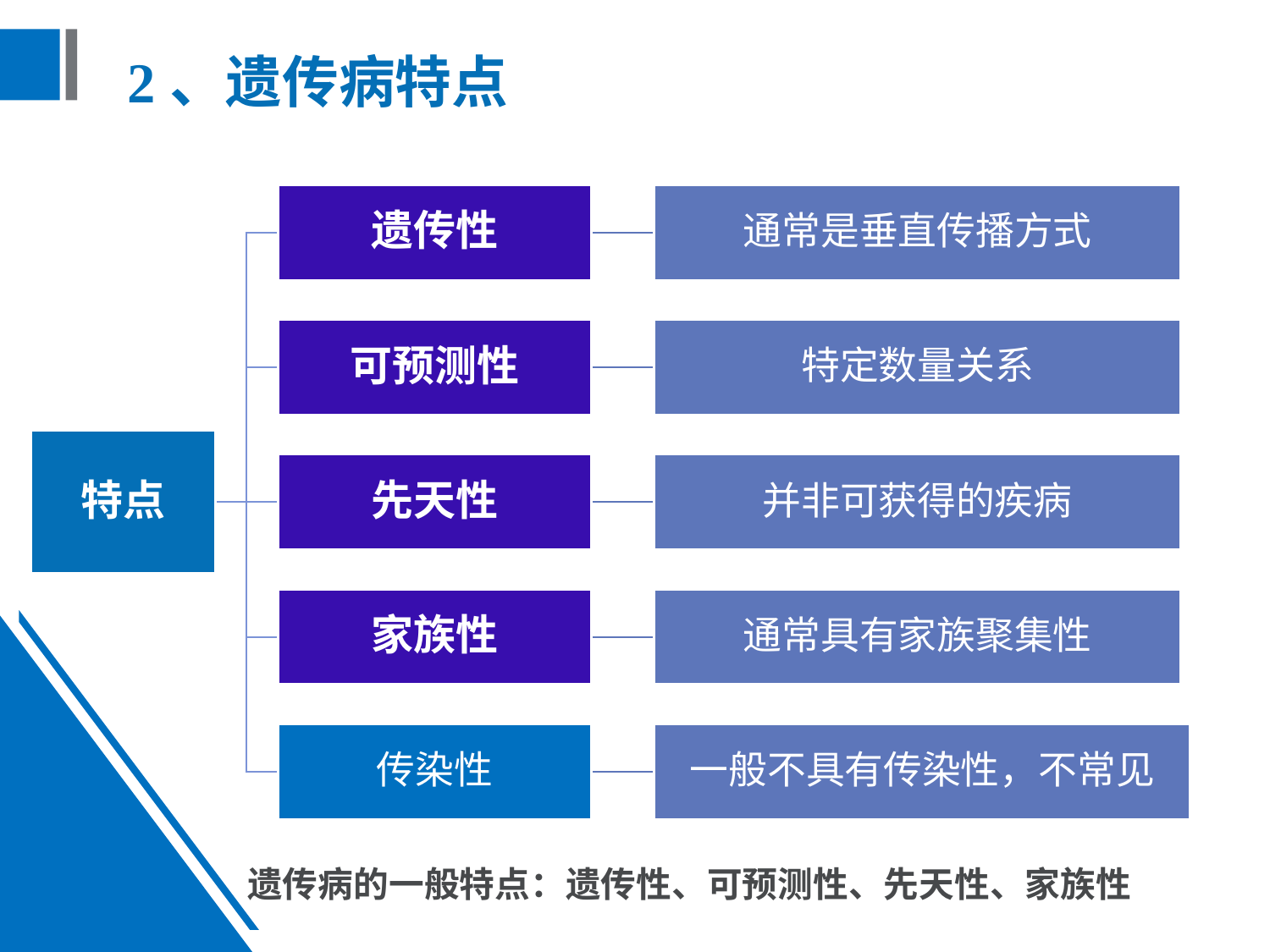

# 2、遗传病特点
特点
遗传性
通常是垂直传播方式
可预测性
特定数量关系
先天性
并非可获得的疾病
家族性
通常具有家族聚集性
传染性
一般不具有传染性，不常见
遗传病的一般特点：遗传性、可预测性、先天性、家族性